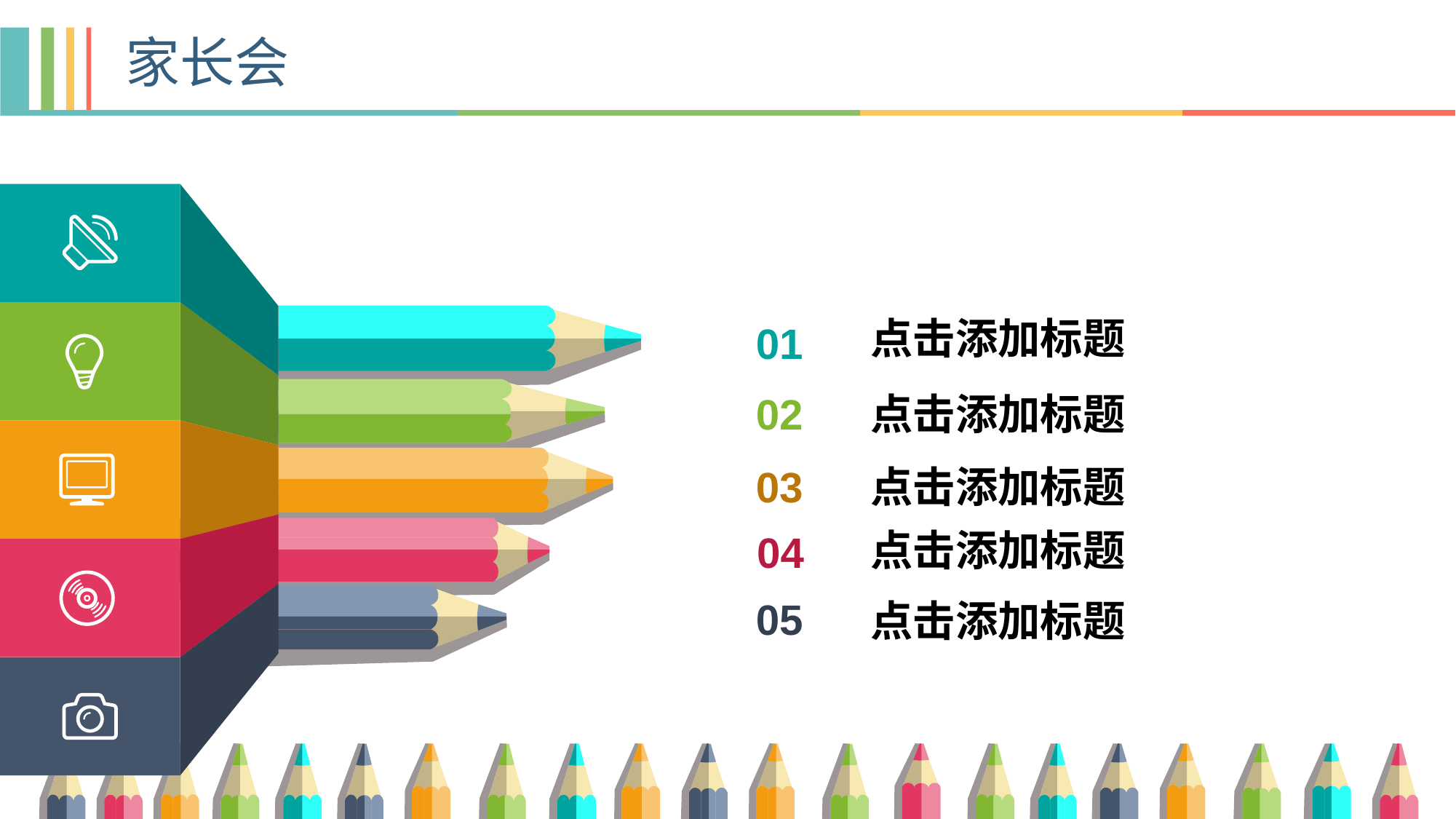

家长会

点击添加标题
01

02
点击添加标题
03
点击添加标题

点击添加标题
04
05
点击添加标题